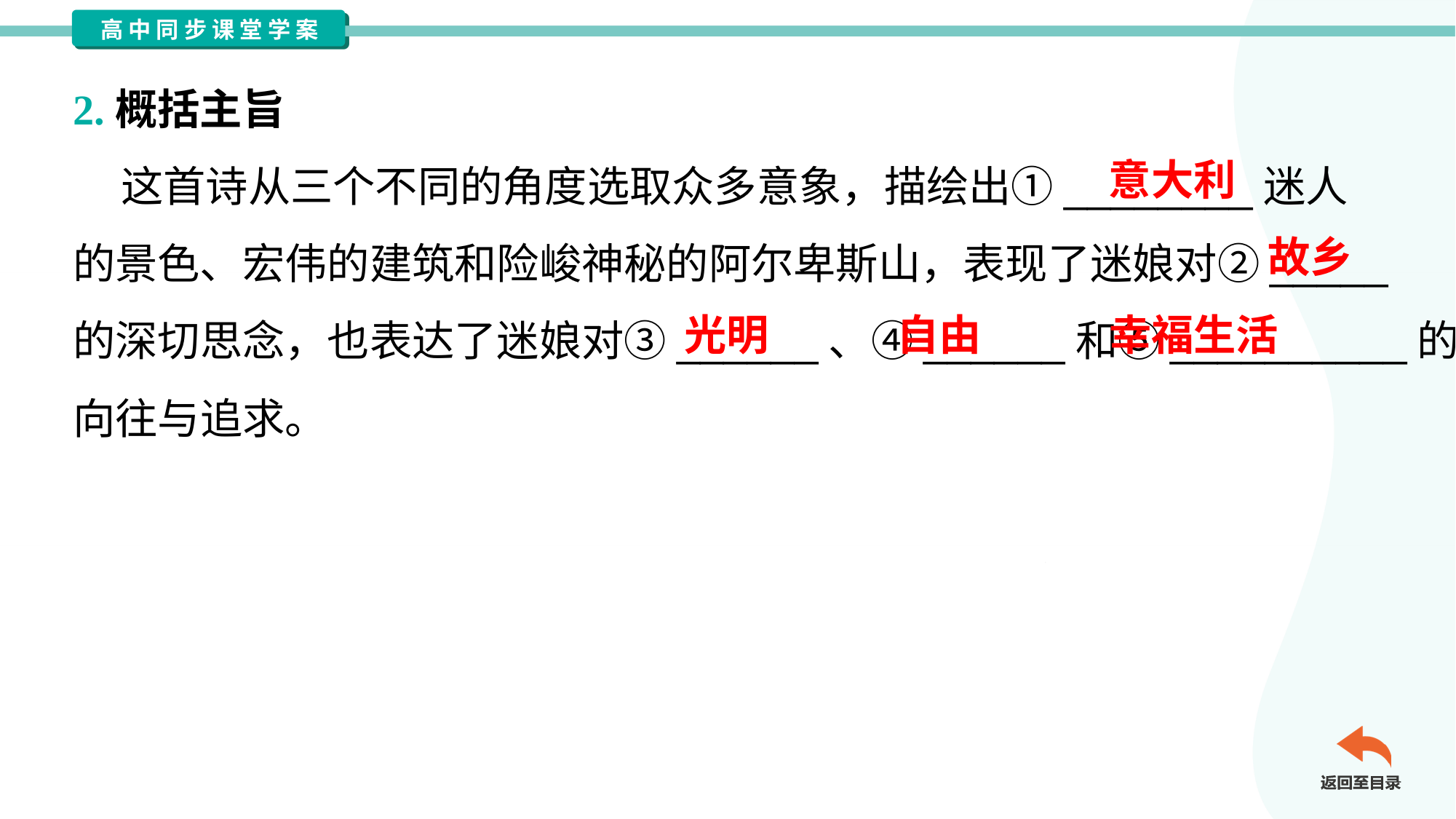

2.概括主旨
    这首诗从三个不同的角度选取众多意象，描绘出①________迷人
的景色、宏伟的建筑和险峻神秘的阿尔卑斯山，表现了迷娘对②_____
的深切思念，也表达了迷娘对③______、④______和⑤__________的
向往与追求。
意大利
故乡
光明
自由
幸福生活